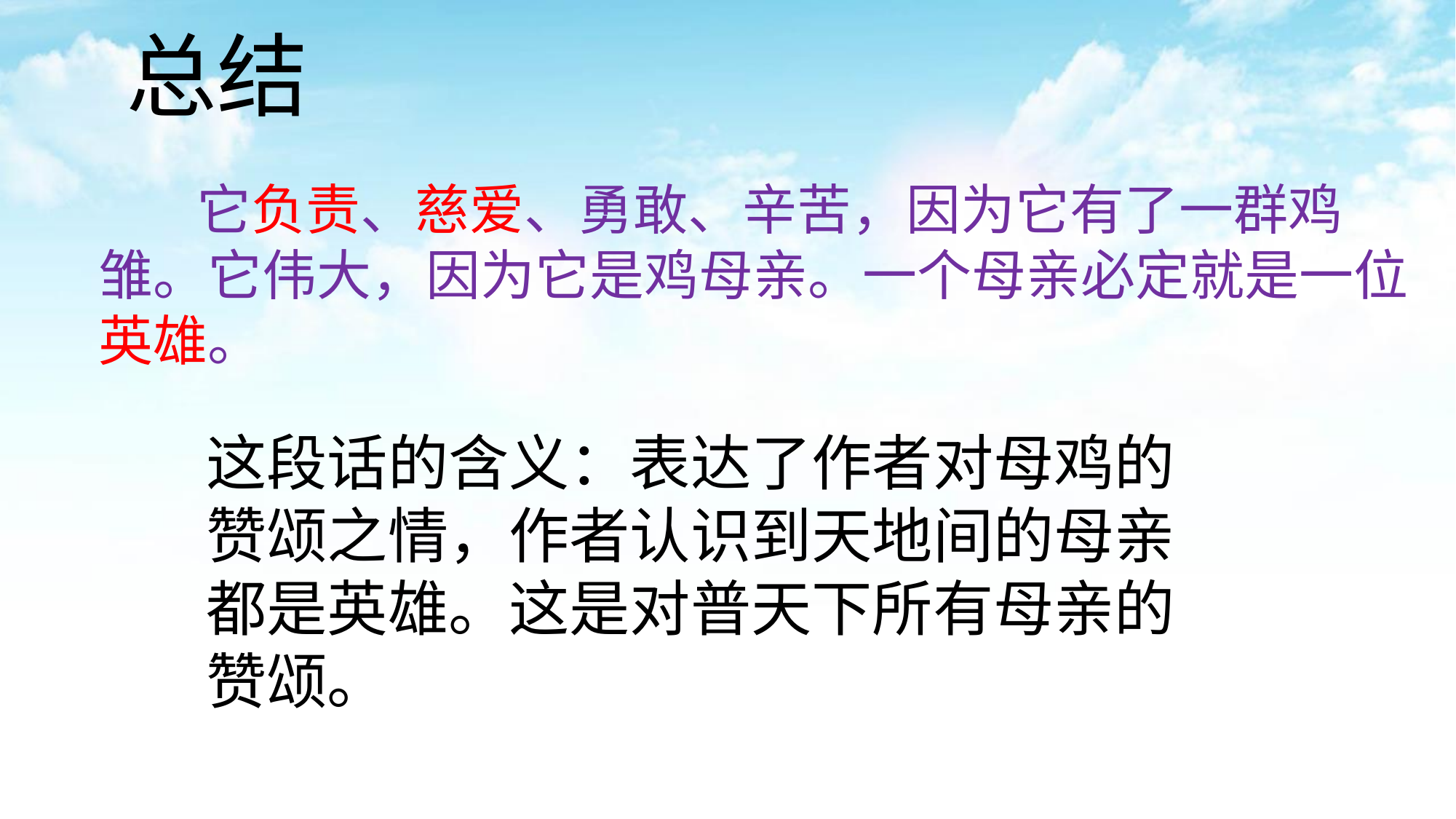

总结
       它负责、慈爱、勇敢、辛苦，因为它有了一群鸡雏。它伟大，因为它是鸡母亲。一个母亲必定就是一位英雄。
这段话的含义：表达了作者对母鸡的赞颂之情，作者认识到天地间的母亲都是英雄。这是对普天下所有母亲的赞颂。